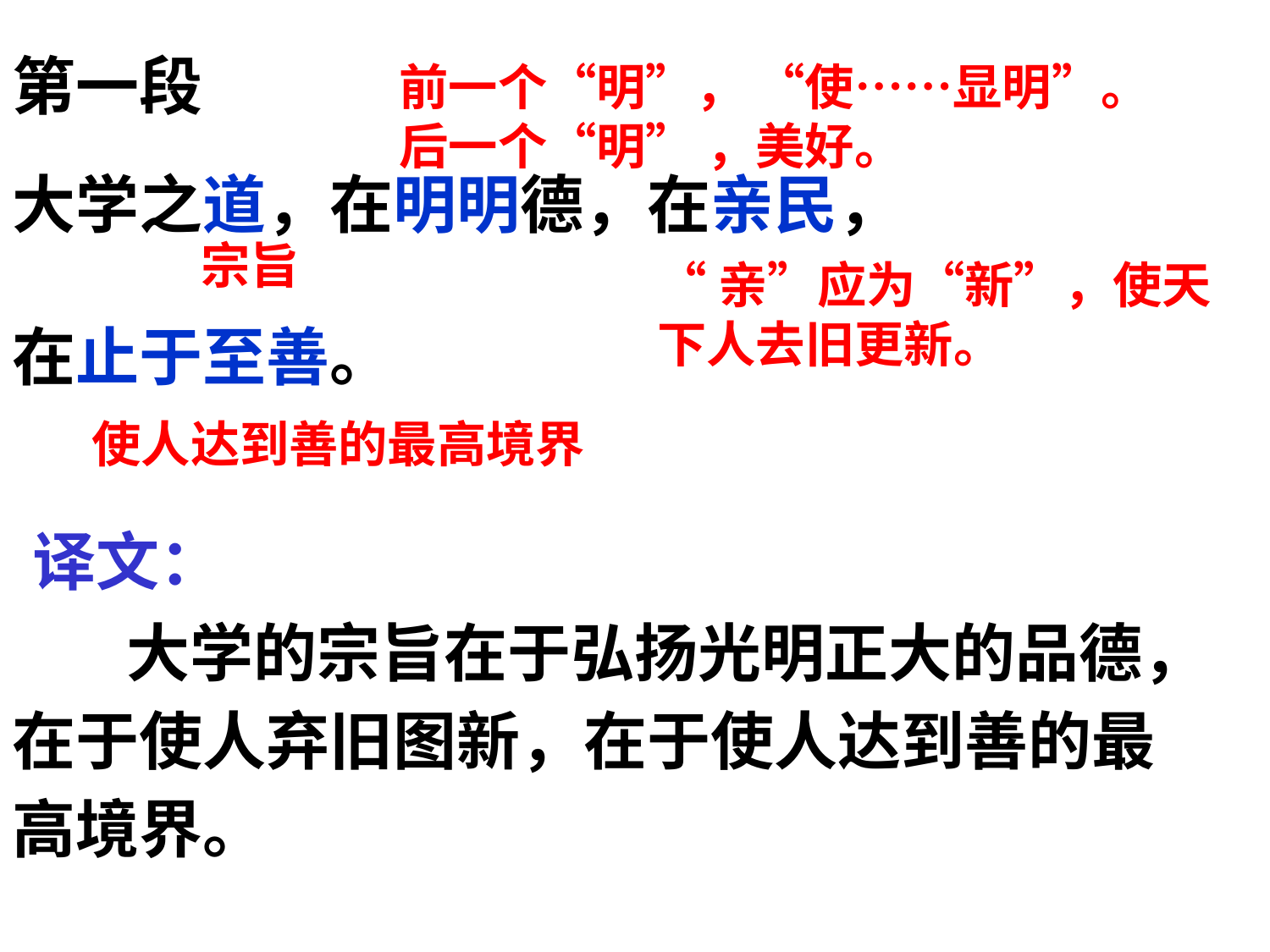

第一段
前一个“明”， “使……显明”。
后一个“明” ，美好。
大学之道，在明明德，在亲民，

在止于至善。

宗旨
“亲”应为“新”，使天下人去旧更新。
使人达到善的最高境界
译文：
       大学的宗旨在于弘扬光明正大的品德，在于使人弃旧图新，在于使人达到善的最高境界。